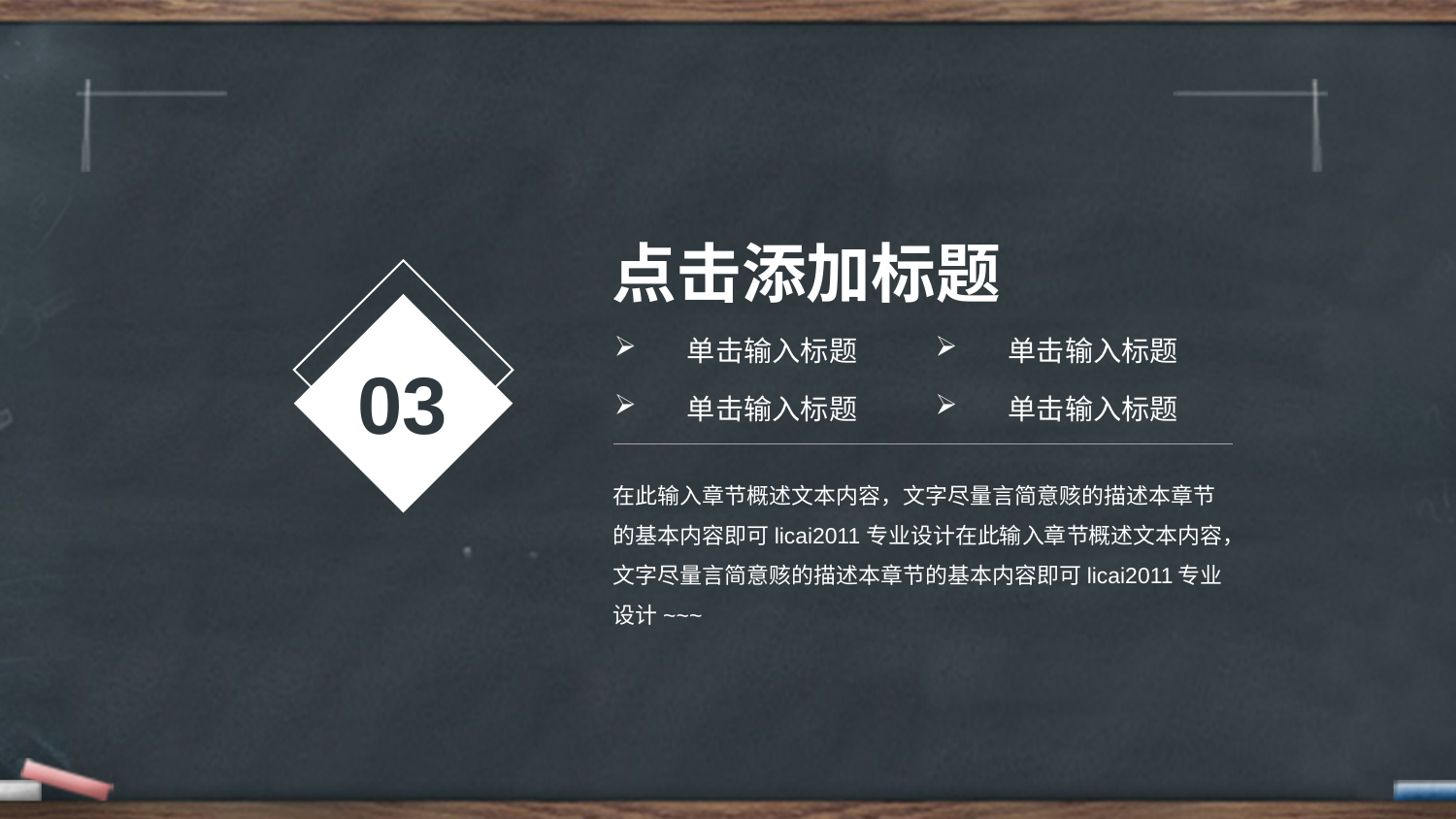

点击添加标题

单击输入标题
单击输入标题
03
单击输入标题
单击输入标题
在此输入章节概述文本内容，文字尽量言简意赅的描述本章节的基本内容即可licai2011专业设计在此输入章节概述文本内容，文字尽量言简意赅的描述本章节的基本内容即可licai2011专业设计~~~